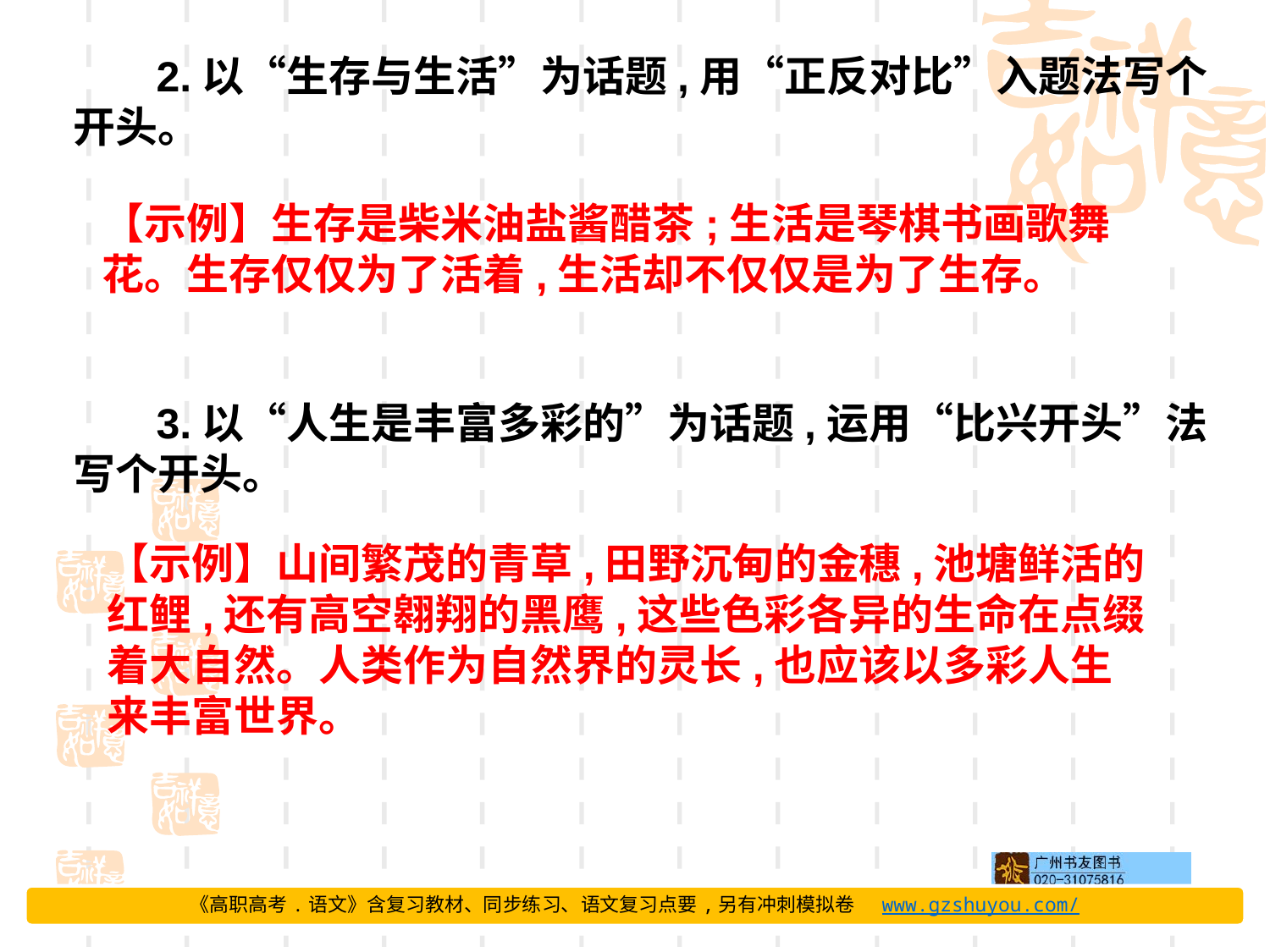

2.以“生存与生活”为话题,用“正反对比”入题法写个开头。

       3.以“人生是丰富多彩的”为话题,运用“比兴开头”法写个开头。
【示例】生存是柴米油盐酱醋茶;生活是琴棋书画歌舞花。生存仅仅为了活着,生活却不仅仅是为了生存。
【示例】山间繁茂的青草,田野沉甸的金穗,池塘鲜活的红鲤,还有高空翱翔的黑鹰,这些色彩各异的生命在点缀着大自然。人类作为自然界的灵长,也应该以多彩人生来丰富世界。